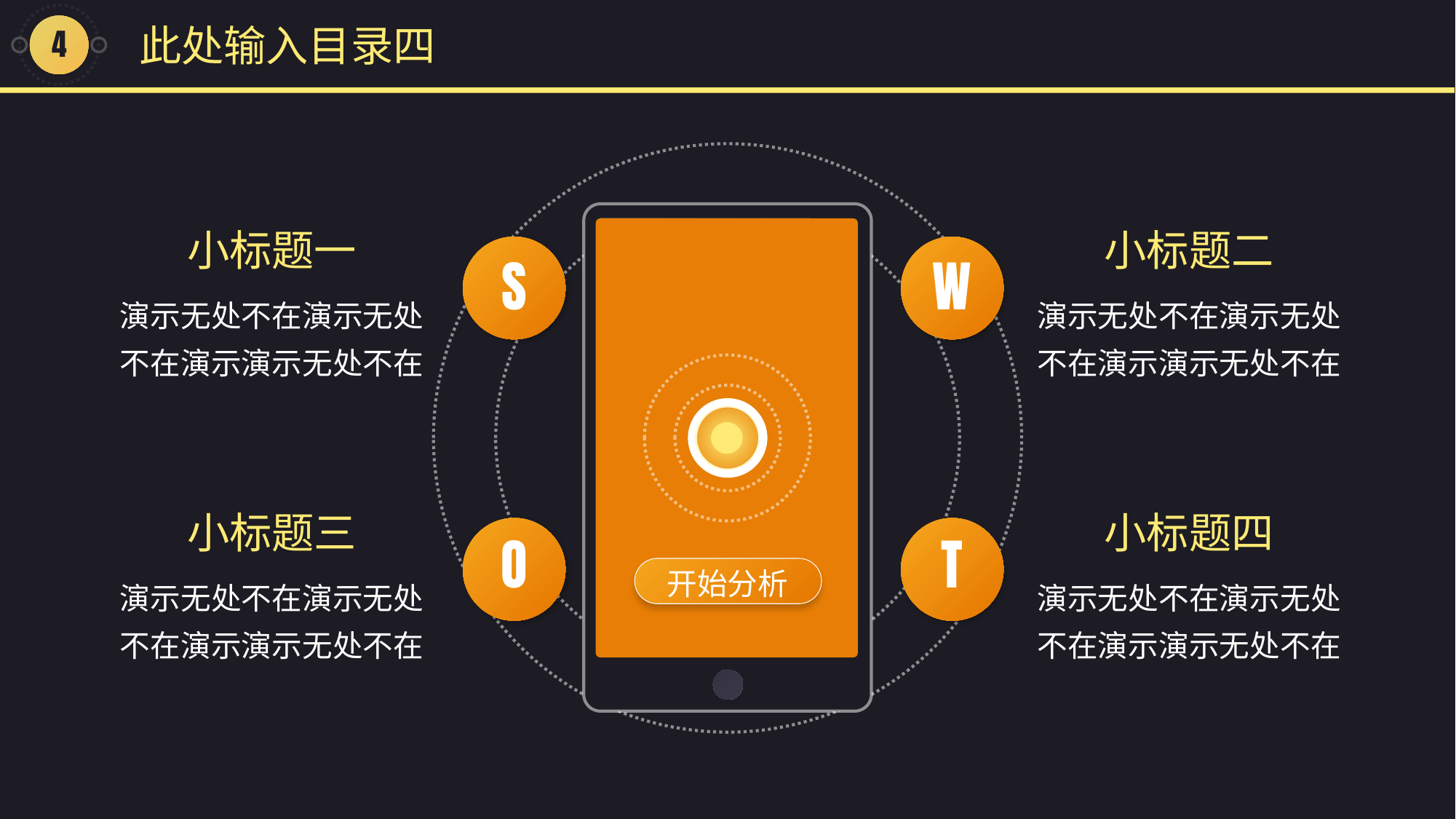

4

此处输入目录四

小标题一
小标题二

S

W
小标题一在此
演示无处不在演示无处不在演示演示无处不在
演示无处不在演示无处不在演示演示无处不在

小标题三
小标题四

O

T

开始分析
演示无处不在演示无处不在演示演示无处不在
演示无处不在演示无处不在演示演示无处不在